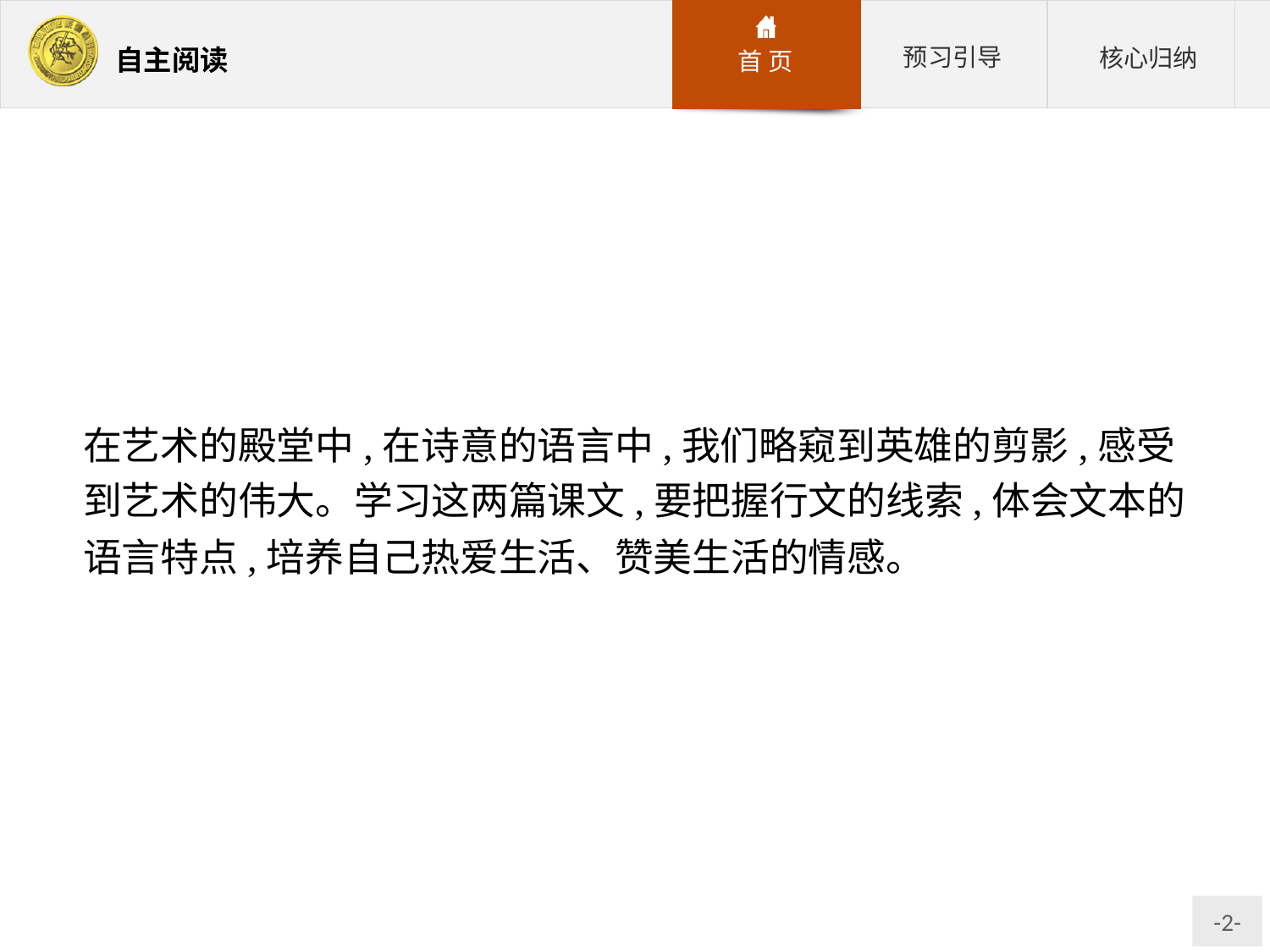

在艺术的殿堂中,在诗意的语言中,我们略窥到英雄的剪影,感受到艺术的伟大。学习这两篇课文,要把握行文的线索,体会文本的语言特点,培养自己热爱生活、赞美生活的情感。